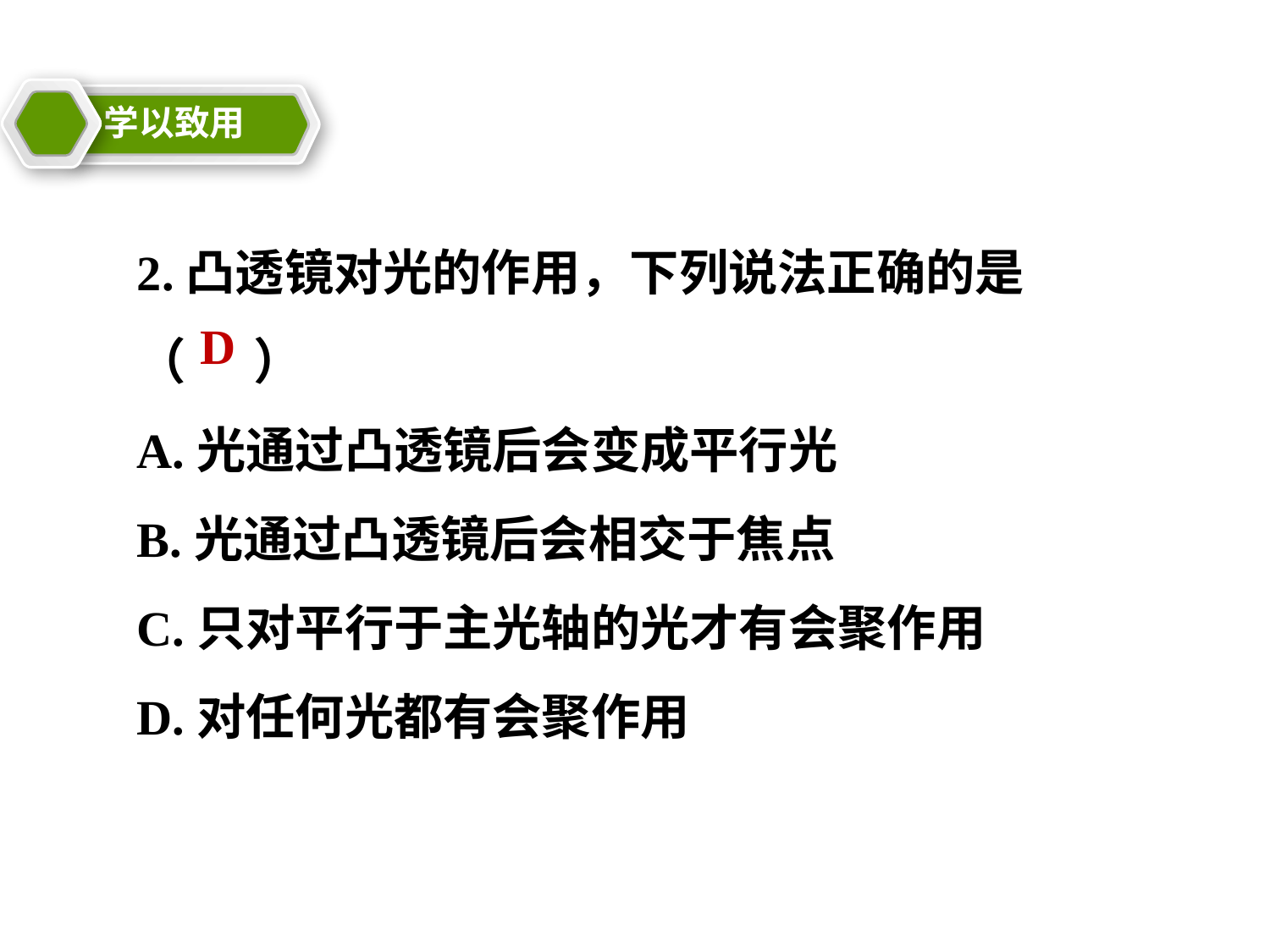

学以致用
2.凸透镜对光的作用，下列说法正确的是（      ）
A.光通过凸透镜后会变成平行光
B.光通过凸透镜后会相交于焦点
C.只对平行于主光轴的光才有会聚作用
D.对任何光都有会聚作用
D